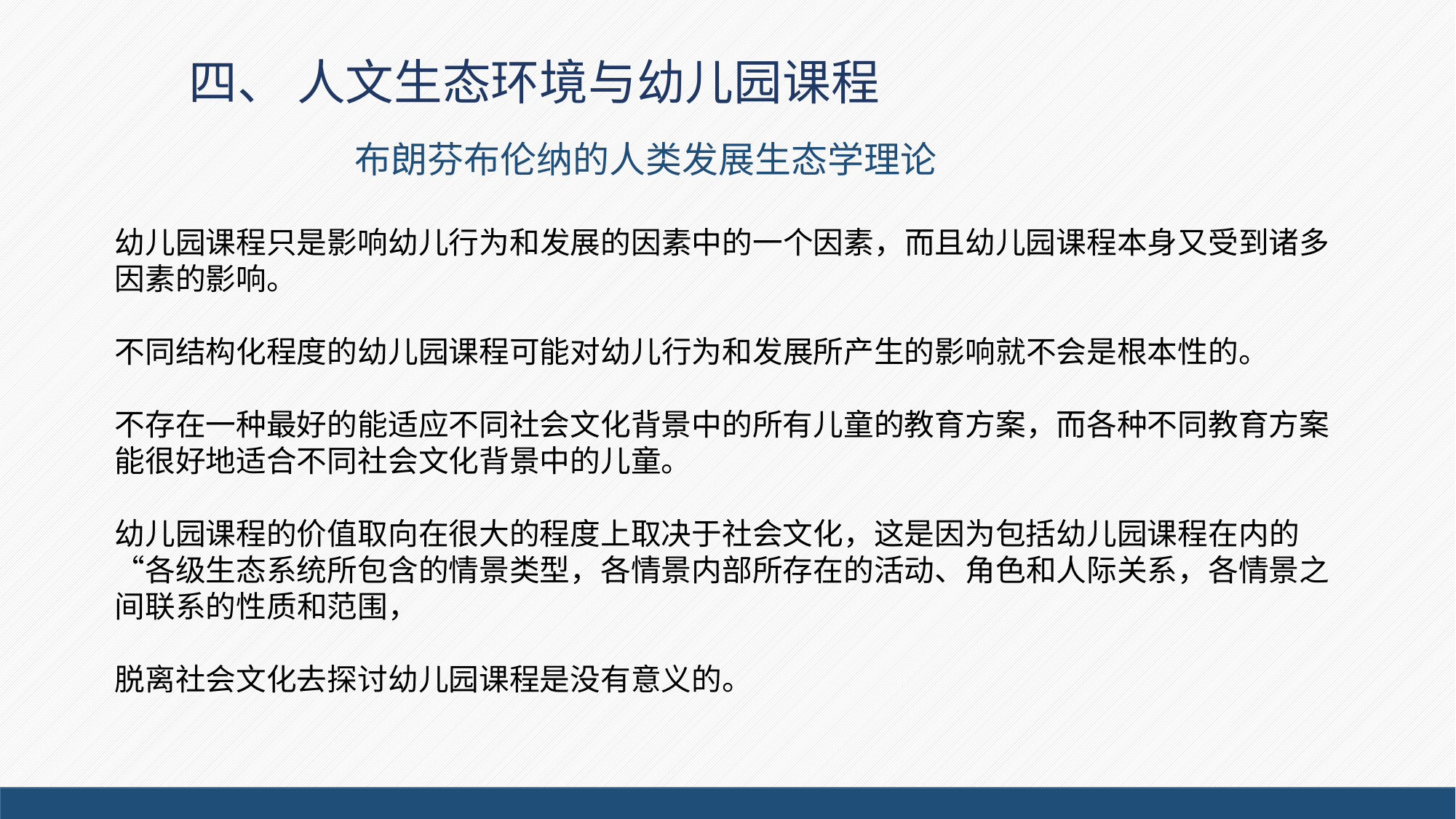

# 四、 人文生态环境与幼儿园课程
布朗芬布伦纳的人类发展生态学理论
幼儿园课程只是影响幼儿行为和发展的因素中的一个因素，而且幼儿园课程本身又受到诸多因素的影响。

不同结构化程度的幼儿园课程可能对幼儿行为和发展所产生的影响就不会是根本性的。

不存在一种最好的能适应不同社会文化背景中的所有儿童的教育方案，而各种不同教育方案能很好地适合不同社会文化背景中的儿童。

幼儿园课程的价值取向在很大的程度上取决于社会文化，这是因为包括幼儿园课程在内的“各级生态系统所包含的情景类型，各情景内部所存在的活动、角色和人际关系，各情景之间联系的性质和范围，

脱离社会文化去探讨幼儿园课程是没有意义的。